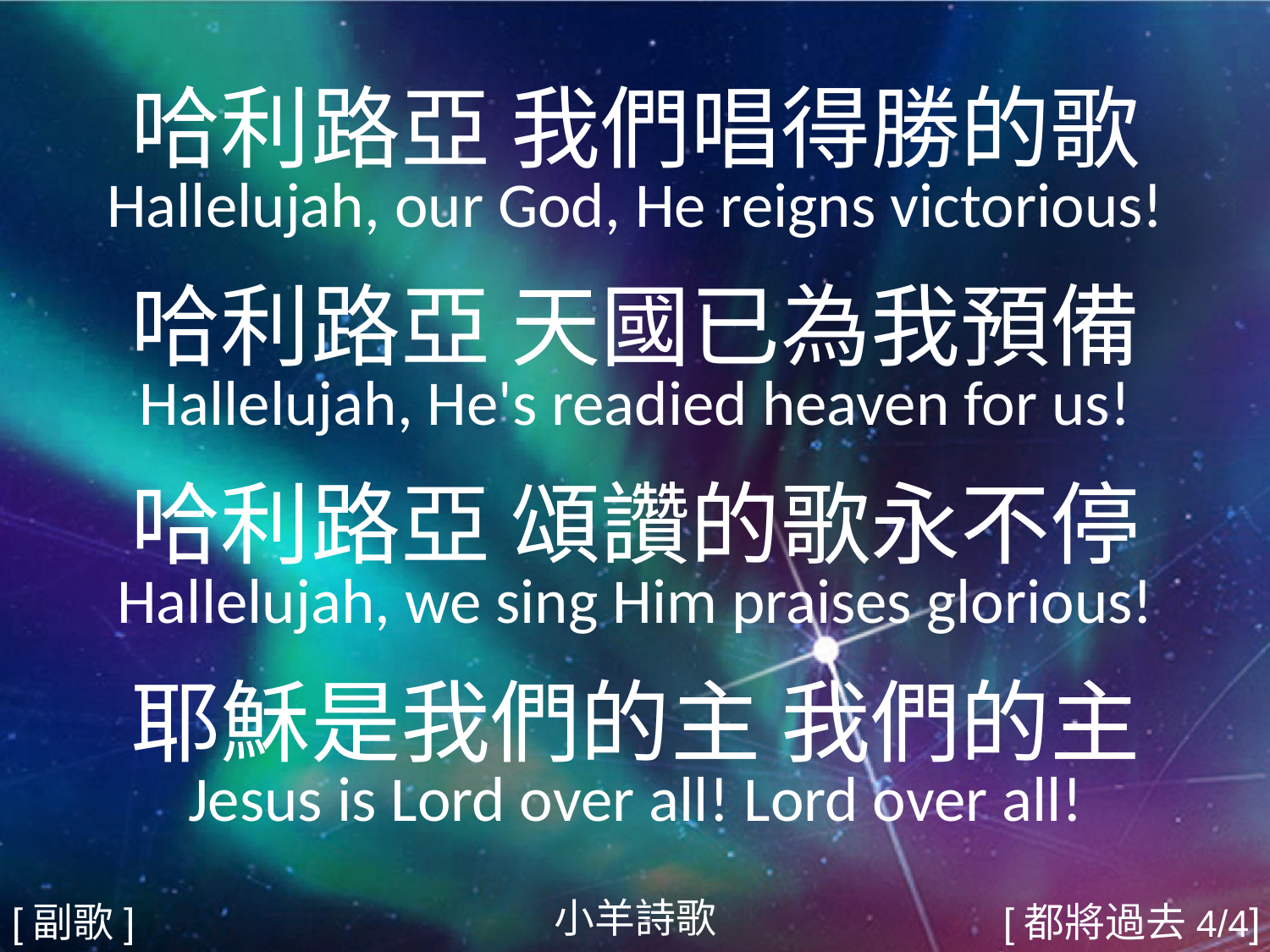

哈利路亞 我們唱得勝的歌
Hallelujah, our God, He reigns victorious!

哈利路亞 天國已為我預備
Hallelujah, He's readied heaven for us!

哈利路亞 頌讚的歌永不停
Hallelujah, we sing Him praises glorious!

耶穌是我們的主 我們的主
Jesus is Lord over all! Lord over all!
#

小羊詩歌
[副歌]
[都將過去4/4]